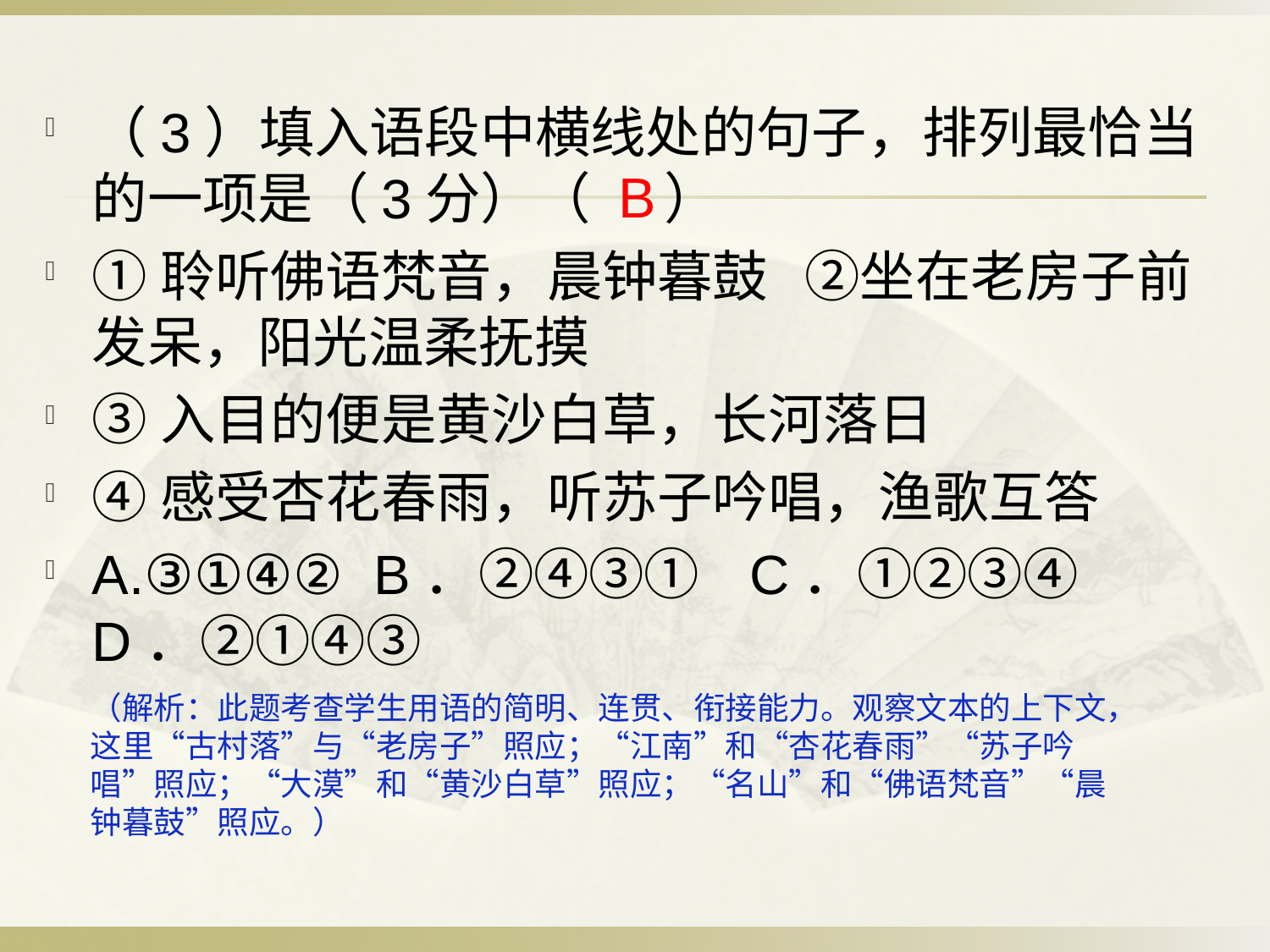

（3）填入语段中横线处的句子，排列最恰当的一项是（3分）（      ）
①聆听佛语梵音，晨钟暮鼓   ②坐在老房子前发呆，阳光温柔抚摸
③入目的便是黄沙白草，长河落日
④感受杏花春雨，听苏子吟唱，渔歌互答
A.③①④②  B．②④③①   C．①②③④  D．②①④③

B
（解析：此题考查学生用语的简明、连贯、衔接能力。观察文本的上下文，这里“古村落”与“老房子”照应；“江南”和“杏花春雨”“苏子吟唱”照应；“大漠”和“黄沙白草”照应；“名山”和“佛语梵音”“晨钟暮鼓”照应。）